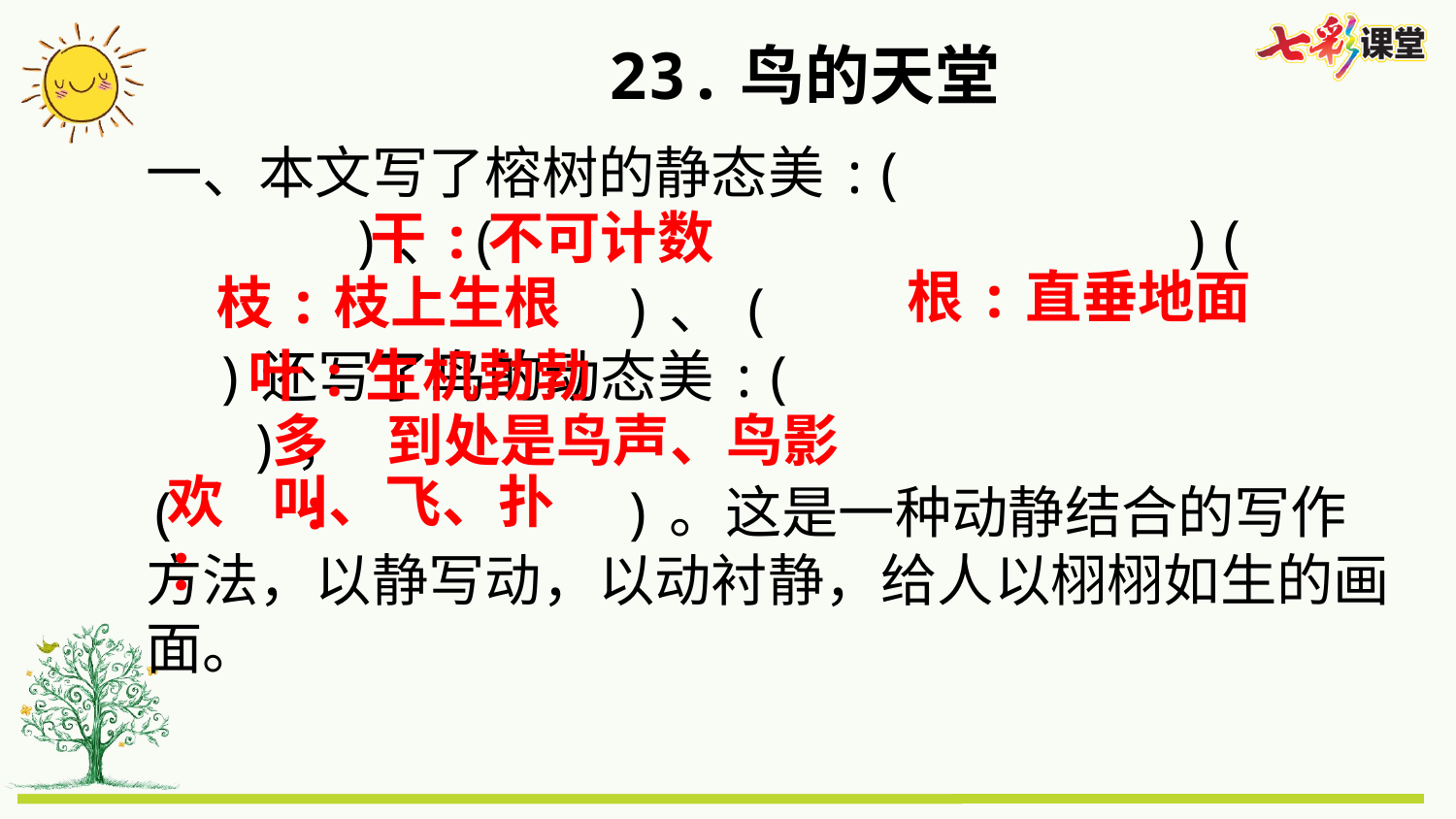

23.鸟的天堂
一、本文写了榕树的静态美:(                     )、(                    )(                   )、(                     )还写了鸟的动态美:(                     )，
(             )。这是一种动静结合的写作方法，以静写动，以动衬静，给人以栩栩如生的画面。
干:不可计数
根:直垂地面
枝:枝上生根
叶:生机勃勃
多 :
到处是鸟声、鸟影
欢：
叫、飞、扑